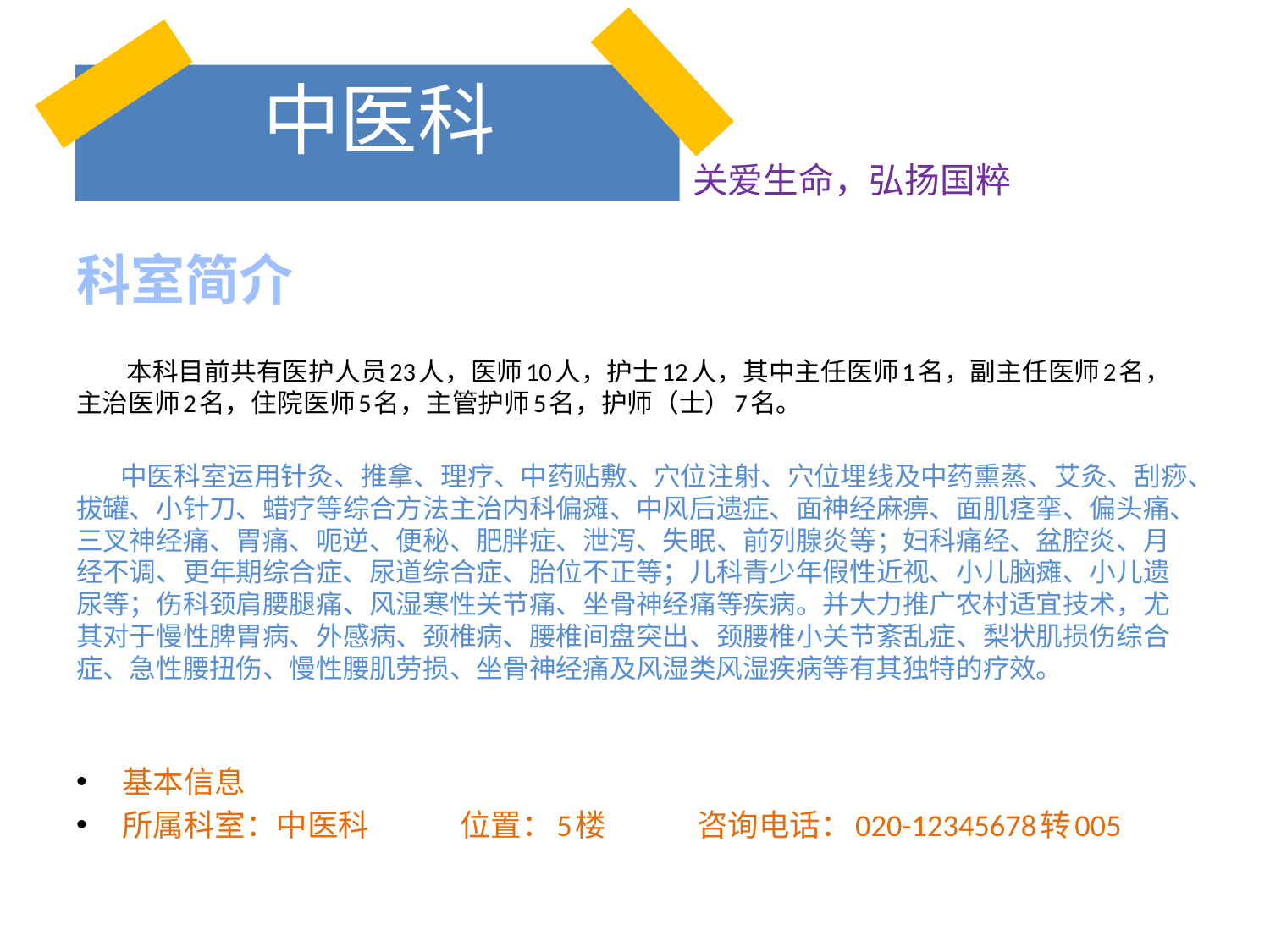

# 中医科

关爱生命，弘扬国粹
科室简介

        本科目前共有医护人员23人，医师10人，护士12人，其中主任医师1名，副主任医师2名，主治医师2名，住院医师5名，主管护师5名，护师（士）7名。

       中医科室运用针灸、推拿、理疗、中药贴敷、穴位注射、穴位埋线及中药熏蒸、艾灸、刮痧、拔罐、小针刀、蜡疗等综合方法主治内科偏瘫、中风后遗症、面神经麻痹、面肌痉挛、偏头痛、三叉神经痛、胃痛、呃逆、便秘、肥胖症、泄泻、失眠、前列腺炎等；妇科痛经、盆腔炎、月经不调、更年期综合症、尿道综合症、胎位不正等；儿科青少年假性近视、小儿脑瘫、小儿遗尿等；伤科颈肩腰腿痛、风湿寒性关节痛、坐骨神经痛等疾病。并大力推广农村适宜技术，尤其对于慢性脾胃病、外感病、颈椎病、腰椎间盘突出、颈腰椎小关节紊乱症、梨状肌损伤综合症、急性腰扭伤、慢性腰肌劳损、坐骨神经痛及风湿类风湿疾病等有其独特的疗效。

基本信息
所属科室：中医科             位置：5楼             咨询电话：020-12345678转005